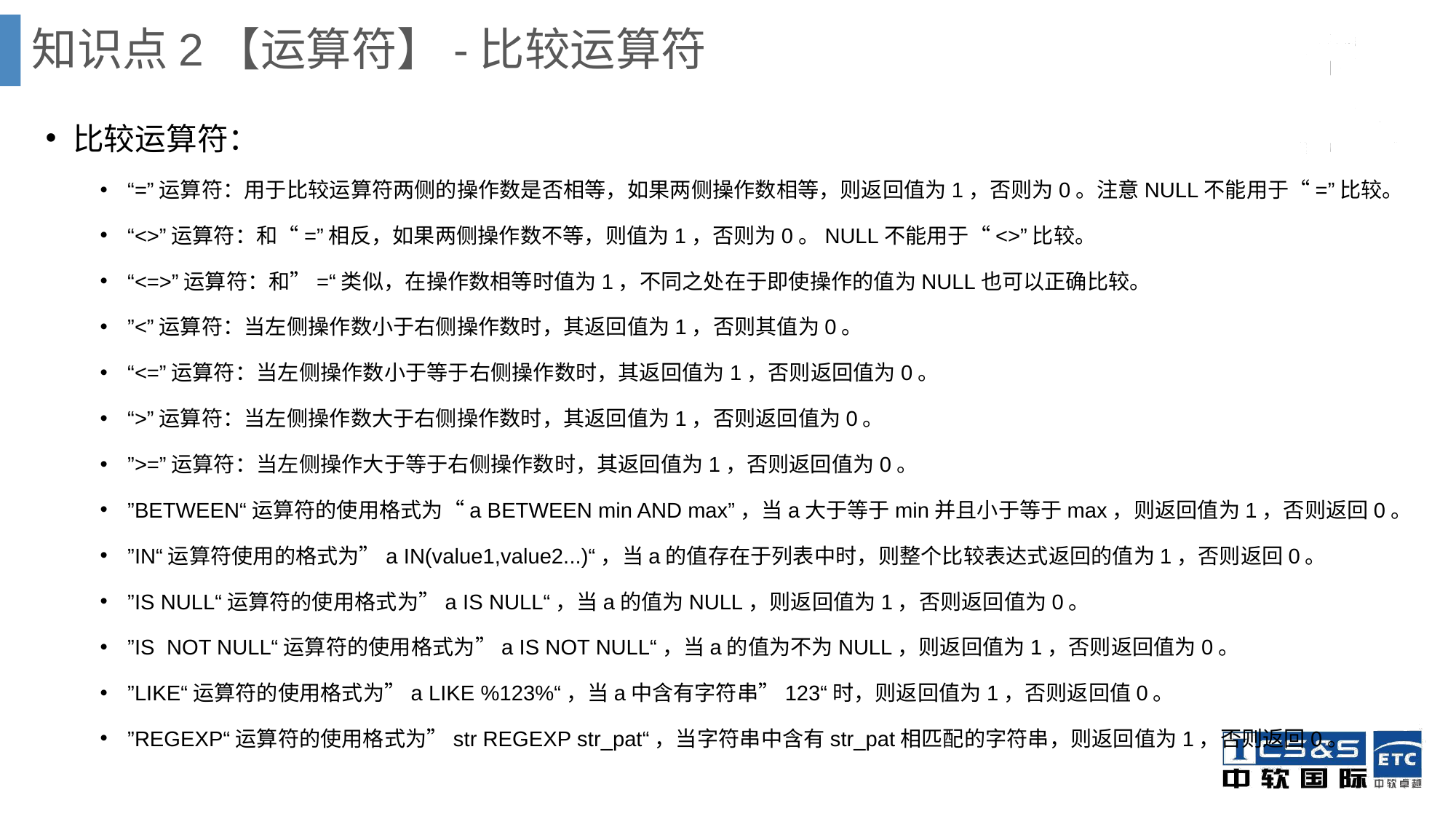

知识点2【运算符】-比较运算符
比较运算符：
“=”运算符：用于比较运算符两侧的操作数是否相等，如果两侧操作数相等，则返回值为1，否则为0。注意NULL不能用于“=”比较。
“<>”运算符：和“=”相反，如果两侧操作数不等，则值为1，否则为0。NULL不能用于“<>”比较。
“<=>”运算符：和”=“类似，在操作数相等时值为1，不同之处在于即使操作的值为NULL也可以正确比较。
”<”运算符：当左侧操作数小于右侧操作数时，其返回值为1，否则其值为0。
“<=”运算符：当左侧操作数小于等于右侧操作数时，其返回值为1，否则返回值为0。
“>”运算符：当左侧操作数大于右侧操作数时，其返回值为1，否则返回值为0。
”>=”运算符：当左侧操作大于等于右侧操作数时，其返回值为1，否则返回值为0。
”BETWEEN“运算符的使用格式为“a BETWEEN min AND max”，当a大于等于min并且小于等于max，则返回值为1，否则返回0。
”IN“运算符使用的格式为”a IN(value1,value2...)“，当a的值存在于列表中时，则整个比较表达式返回的值为1，否则返回0。
”IS NULL“运算符的使用格式为”a IS NULL“，当a的值为NULL，则返回值为1，否则返回值为0。
”IS  NOT NULL“运算符的使用格式为”a IS NOT NULL“，当a的值为不为NULL，则返回值为1，否则返回值为0。
”LIKE“运算符的使用格式为”a LIKE %123%“，当a中含有字符串”123“时，则返回值为1，否则返回值0。
”REGEXP“运算符的使用格式为”str REGEXP str_pat“，当字符串中含有str_pat相匹配的字符串，则返回值为1，否则返回0。